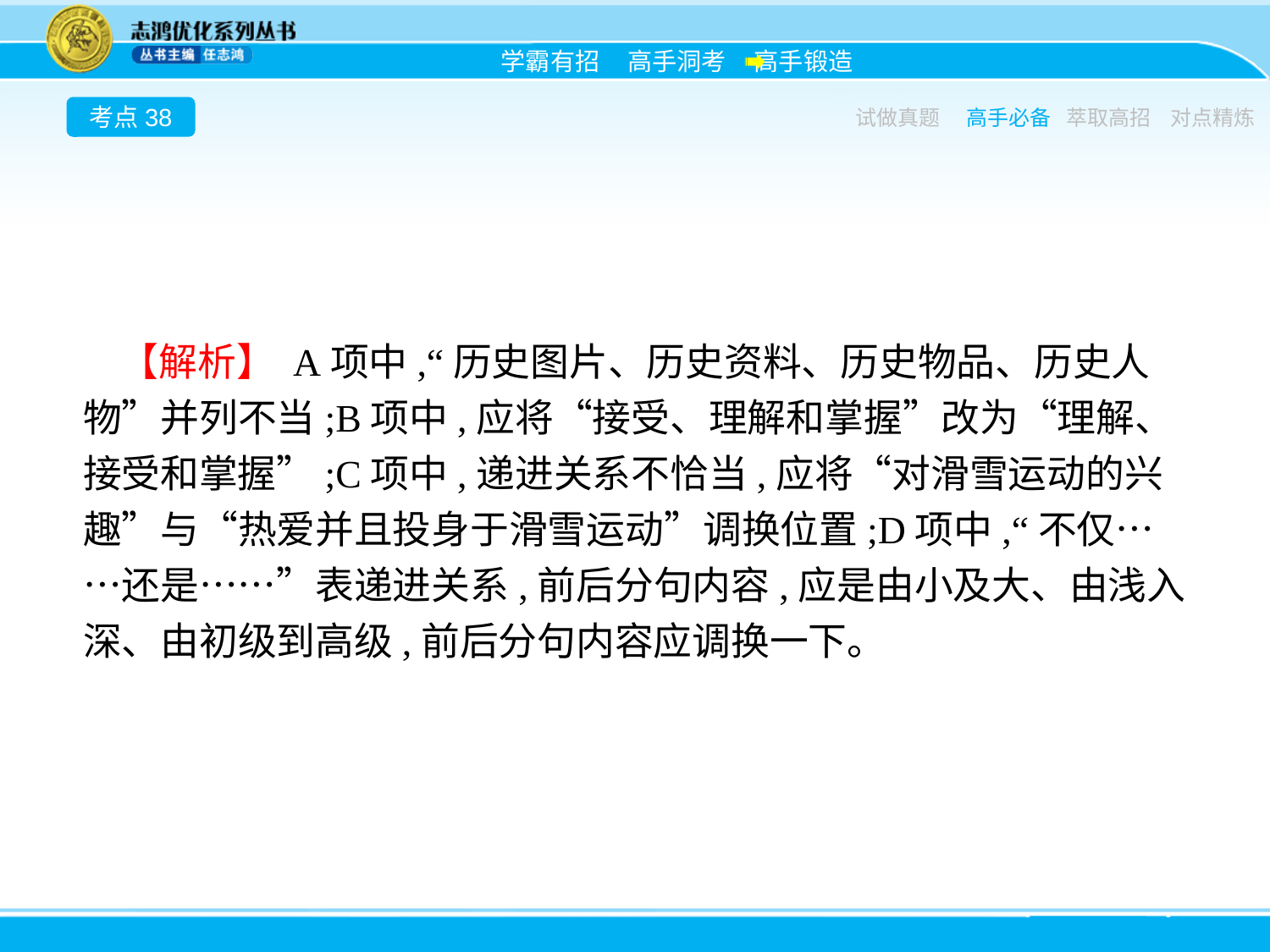

考点38
试做真题
高手必备
萃取高招
对点精炼
【解析】 A项中,“历史图片、历史资料、历史物品、历史人物”并列不当;B项中,应将“接受、理解和掌握”改为“理解、接受和掌握”;C项中,递进关系不恰当,应将“对滑雪运动的兴趣”与“热爱并且投身于滑雪运动”调换位置;D项中,“不仅……还是……”表递进关系,前后分句内容,应是由小及大、由浅入深、由初级到高级,前后分句内容应调换一下。